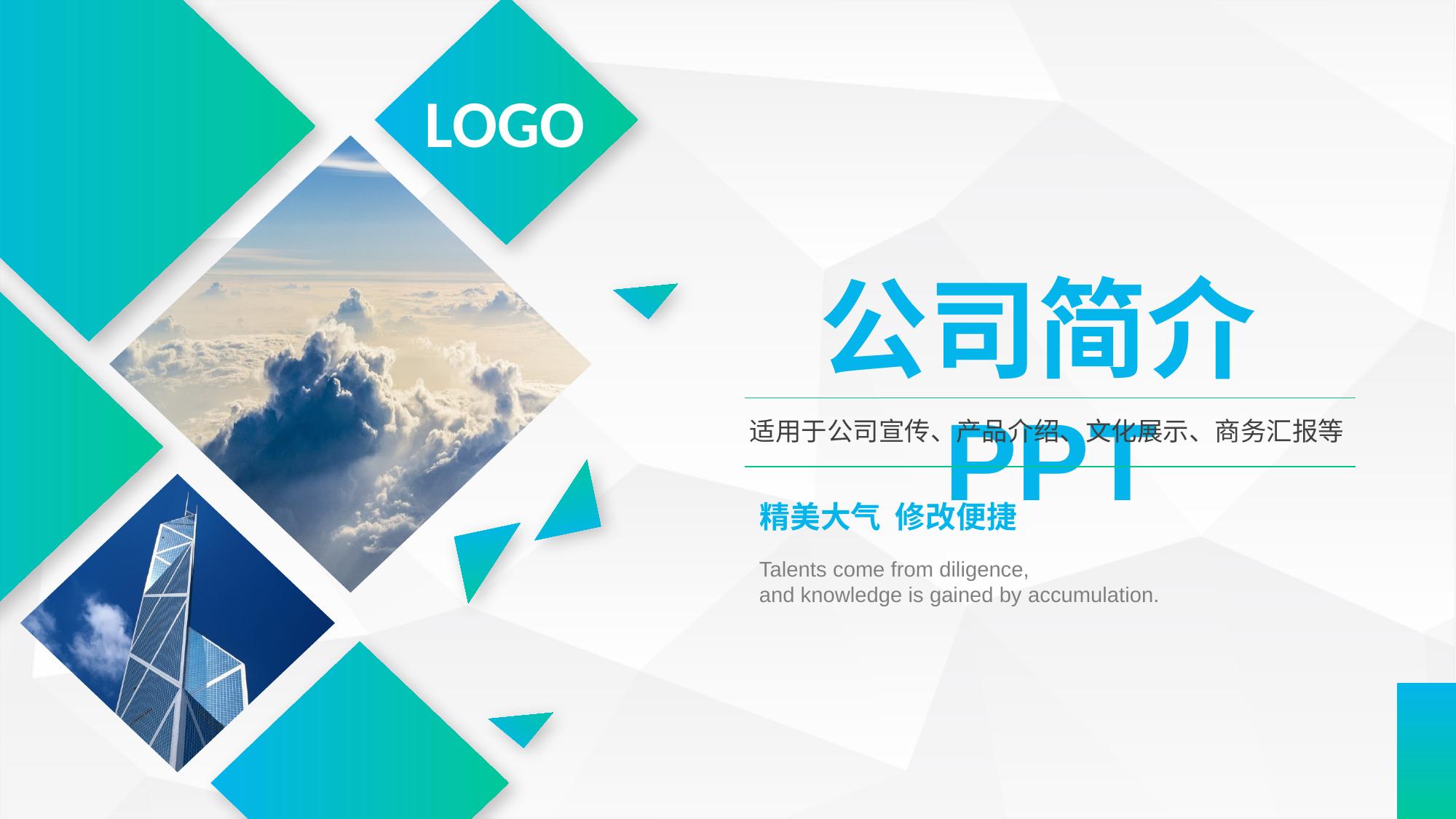

LOGO

公司简介PPT

适用于公司宣传、产品介绍、文化展示、商务汇报等

精美大气  修改便捷

Talents come from diligence,
and knowledge is gained by accumulation.